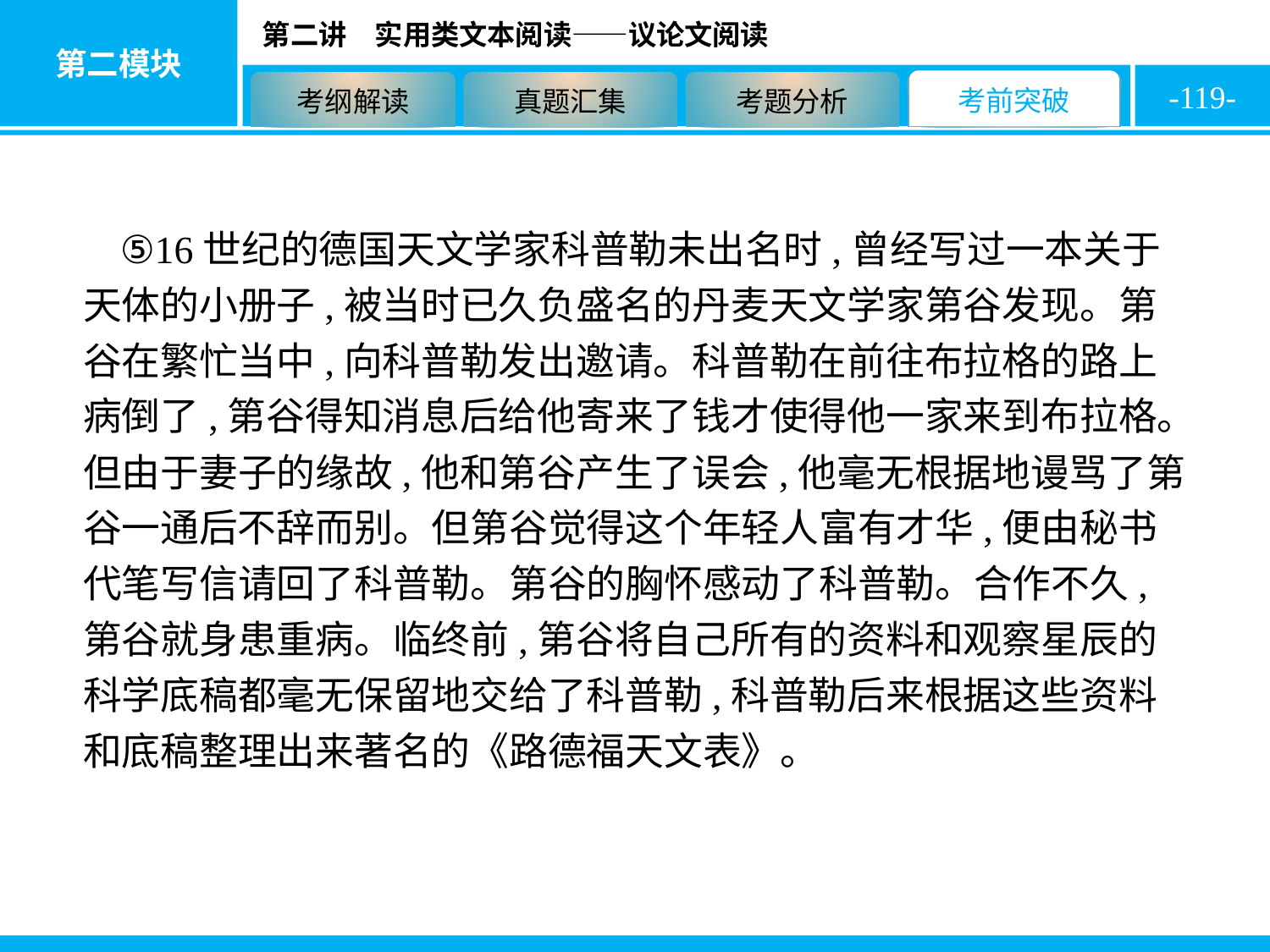

-119-
⑤16世纪的德国天文学家科普勒未出名时,曾经写过一本关于天体的小册子,被当时已久负盛名的丹麦天文学家第谷发现。第谷在繁忙当中,向科普勒发出邀请。科普勒在前往布拉格的路上病倒了,第谷得知消息后给他寄来了钱才使得他一家来到布拉格。但由于妻子的缘故,他和第谷产生了误会,他毫无根据地谩骂了第谷一通后不辞而别。但第谷觉得这个年轻人富有才华,便由秘书代笔写信请回了科普勒。第谷的胸怀感动了科普勒。合作不久,第谷就身患重病。临终前,第谷将自己所有的资料和观察星辰的科学底稿都毫无保留地交给了科普勒,科普勒后来根据这些资料和底稿整理出来著名的《路德福天文表》。